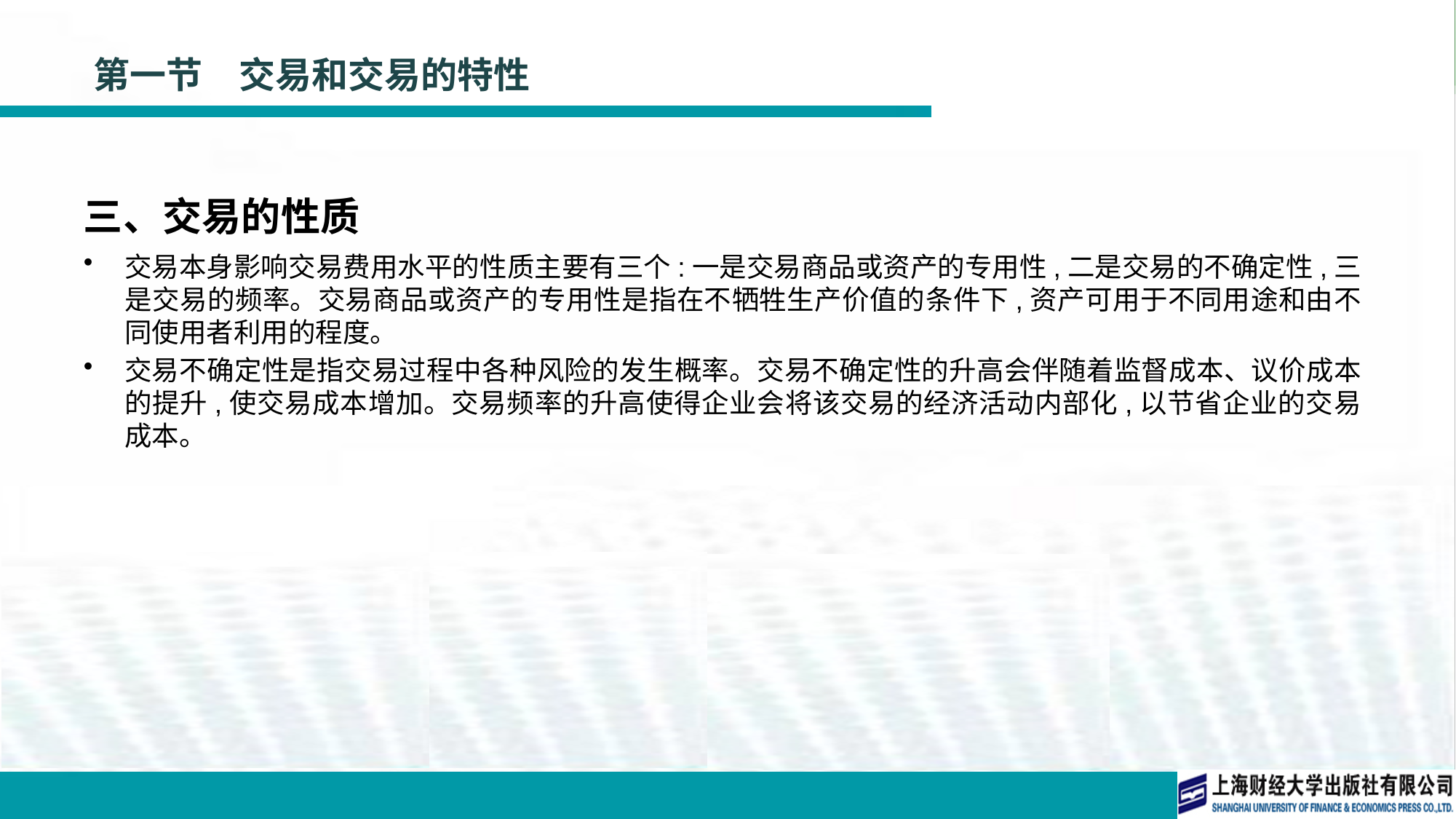

# 第一节　交易和交易的特性
三、交易的性质
交易本身影响交易费用水平的性质主要有三个:一是交易商品或资产的专用性,二是交易的不确定性,三是交易的频率。交易商品或资产的专用性是指在不牺牲生产价值的条件下,资产可用于不同用途和由不同使用者利用的程度。
交易不确定性是指交易过程中各种风险的发生概率。交易不确定性的升高会伴随着监督成本、议价成本的提升,使交易成本增加。交易频率的升高使得企业会将该交易的经济活动内部化,以节省企业的交易成本。